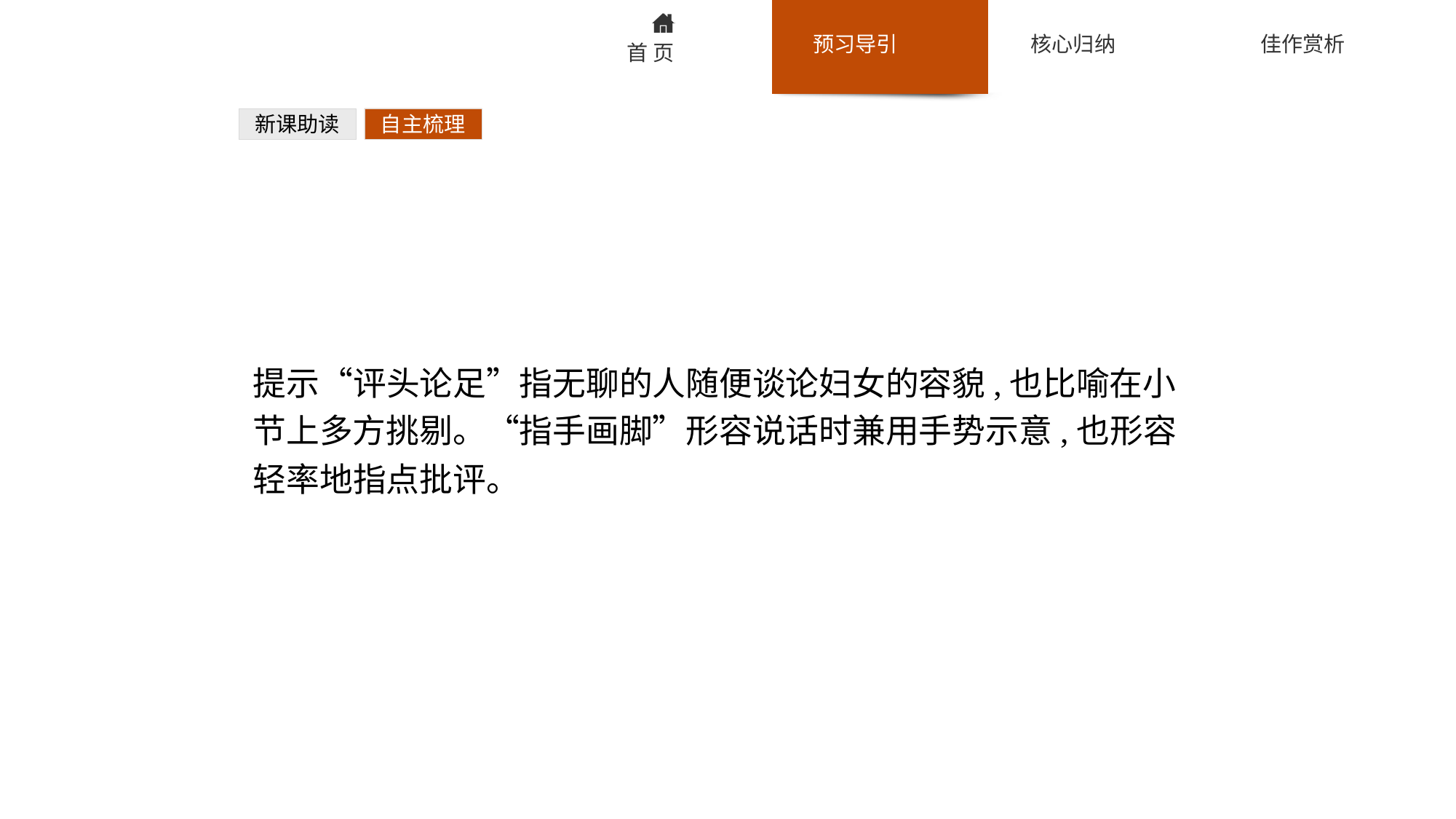

新课助读
自主梳理
提示“评头论足”指无聊的人随便谈论妇女的容貌,也比喻在小节上多方挑剔。“指手画脚”形容说话时兼用手势示意,也形容轻率地指点批评。